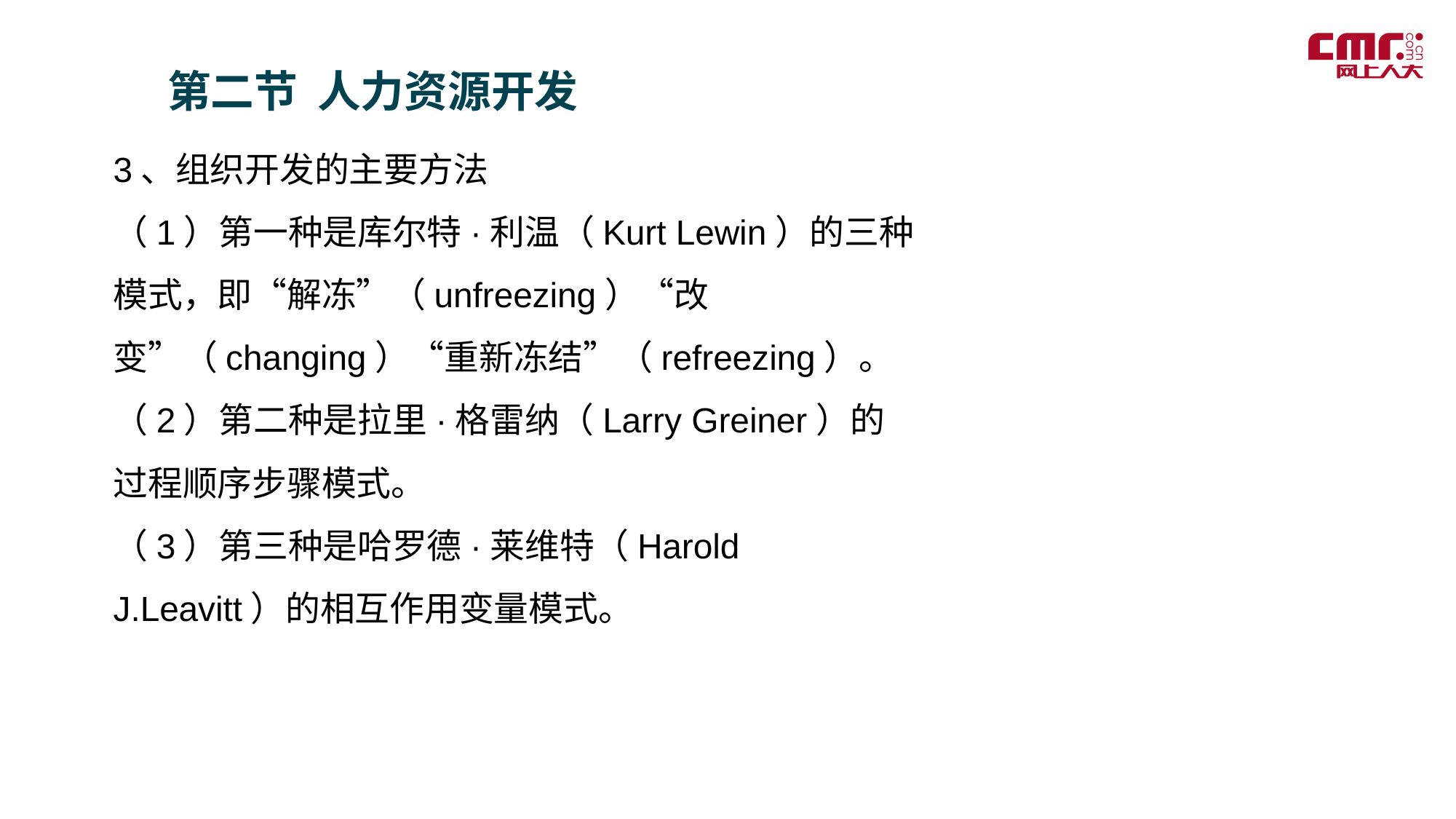

第二节  人力资源开发
3、组织开发的主要方法
（1）第一种是库尔特·利温（Kurt Lewin）的三种模式，即“解冻”（unfreezing）“改变”（changing）“重新冻结”（refreezing）。
（2）第二种是拉里·格雷纳（Larry Greiner）的过程顺序步骤模式。
（3）第三种是哈罗德·莱维特（Harold J.Leavitt）的相互作用变量模式。